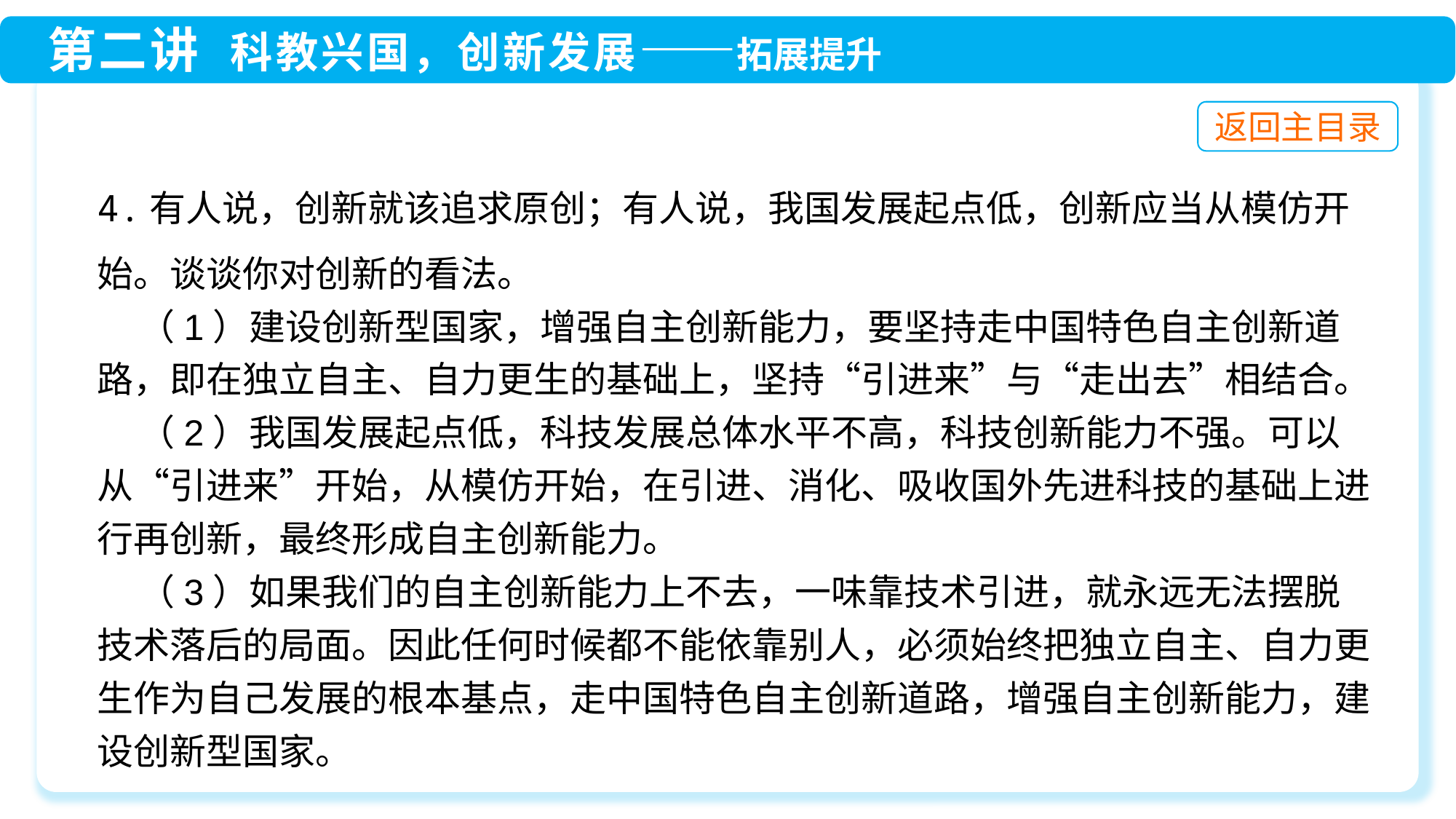

4.有人说，创新就该追求原创；有人说，我国发展起点低，创新应当从模仿开始。谈谈你对创新的看法。
    （1）建设创新型国家，增强自主创新能力，要坚持走中国特色自主创新道路，即在独立自主、自力更生的基础上，坚持“引进来”与“走出去”相结合。
    （2）我国发展起点低，科技发展总体水平不高，科技创新能力不强。可以从“引进来”开始，从模仿开始，在引进、消化、吸收国外先进科技的基础上进行再创新，最终形成自主创新能力。
    （3）如果我们的自主创新能力上不去，一味靠技术引进，就永远无法摆脱技术落后的局面。因此任何时候都不能依靠别人，必须始终把独立自主、自力更生作为自己发展的根本基点，走中国特色自主创新道路，增强自主创新能力，建设创新型国家。